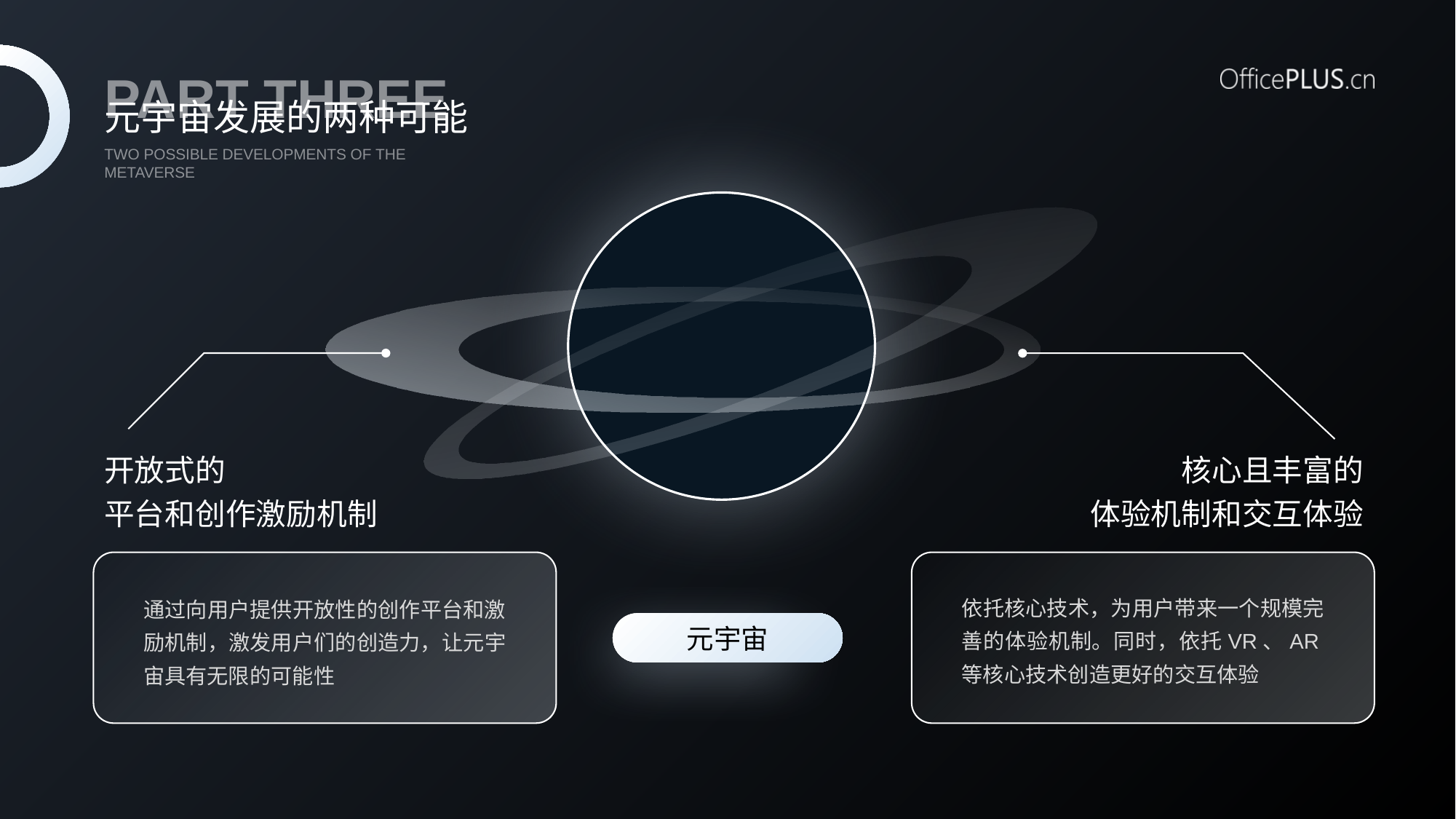

PART THREE
元宇宙发展的两种可能
Two possible developments of the Metaverse

开放式的
平台和创作激励机制
核心且丰富的
体验机制和交互体验

通过向用户提供开放性的创作平台和激励机制，激发用户们的创造力，让元宇宙具有无限的可能性

依托核心技术，为用户带来一个规模完善的体验机制。同时，依托VR、AR等核心技术创造更好的交互体验
元宇宙